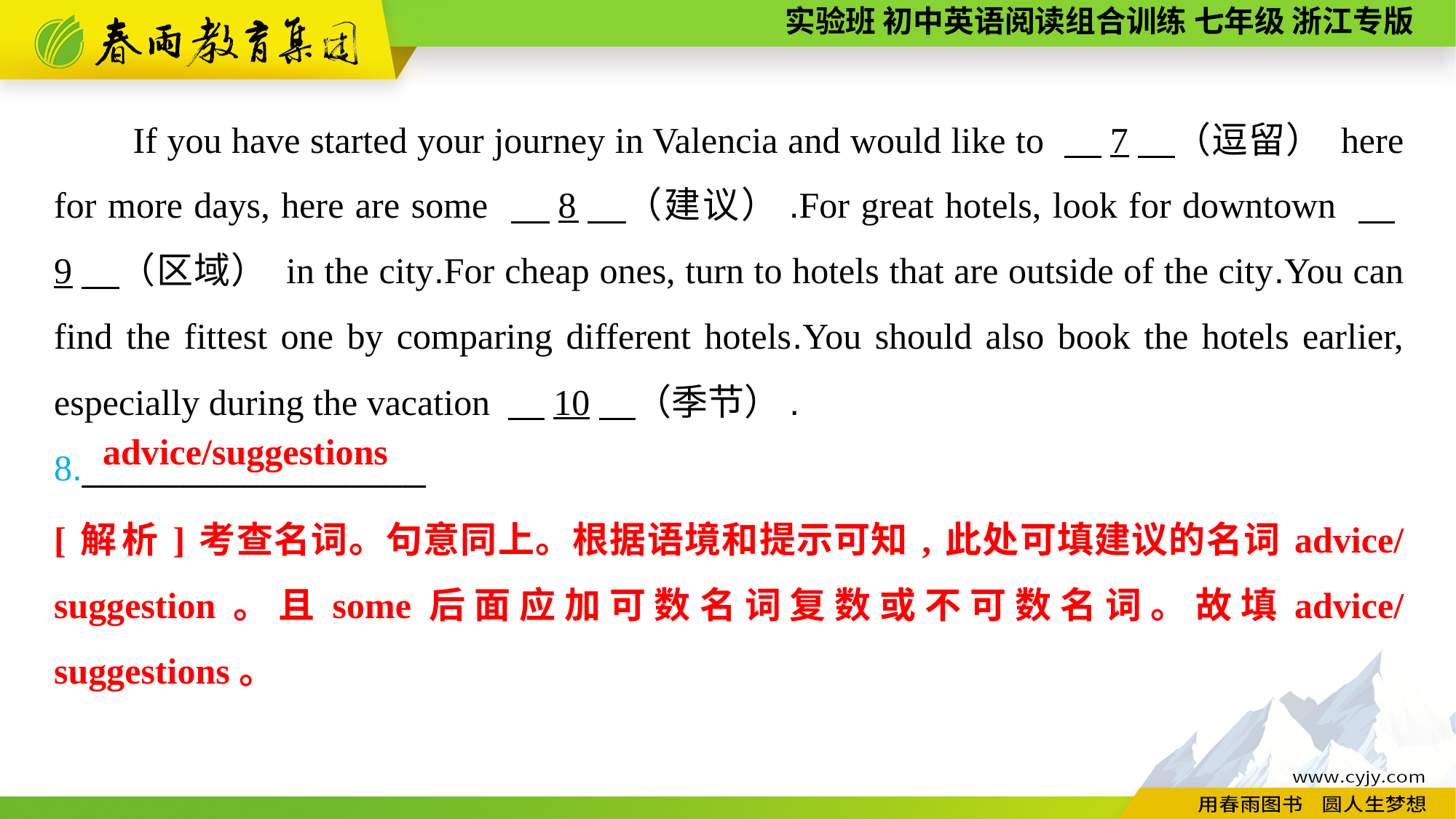

If you have started your journey in Valencia and would like to 　7　（逗留） here for more days, here are some 　8　（建议）.For great hotels, look for downtown 　9　（区域） in the city.For cheap ones, turn to hotels that are outside of the city.You can find the fittest one by comparing different hotels.You should also book the hotels earlier, especially during the vacation 　10　（季节）.
8._________________
advice/suggestions
[解析]考查名词。句意同上。根据语境和提示可知,此处可填建议的名词advice/suggestion。且some后面应加可数名词复数或不可数名词。故填advice/suggestions。